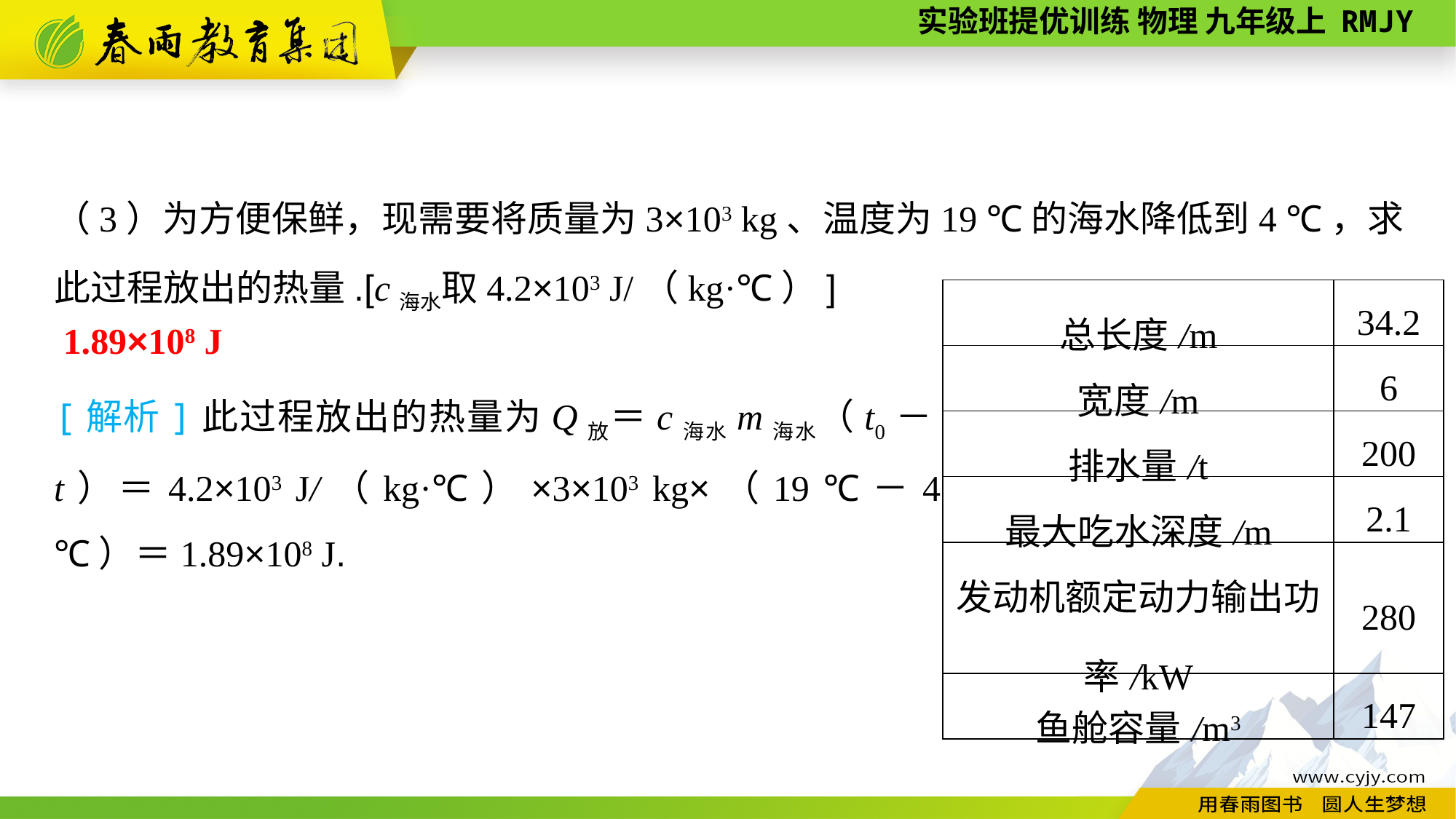

（3）为方便保鲜，现需要将质量为3×103 kg、温度为19 ℃的海水降低到4 ℃，求此过程放出的热量.[c海水取4.2×103 J/（kg·℃）]
| 总长度/m | 34.2 |
| --- | --- |
| 宽度/m | 6 |
| 排水量/t | 200 |
| 最大吃水深度/m | 2.1 |
| 发动机额定动力输出功率/kW | 280 |
| 鱼舱容量/m3 | 147 |
1.89×108 J
[解析]此过程放出的热量为Q放＝c海水m海水（t0－t）＝4.2×103 J/（kg·℃）×3×103 kg×（19 ℃－4 ℃）＝1.89×108 J.